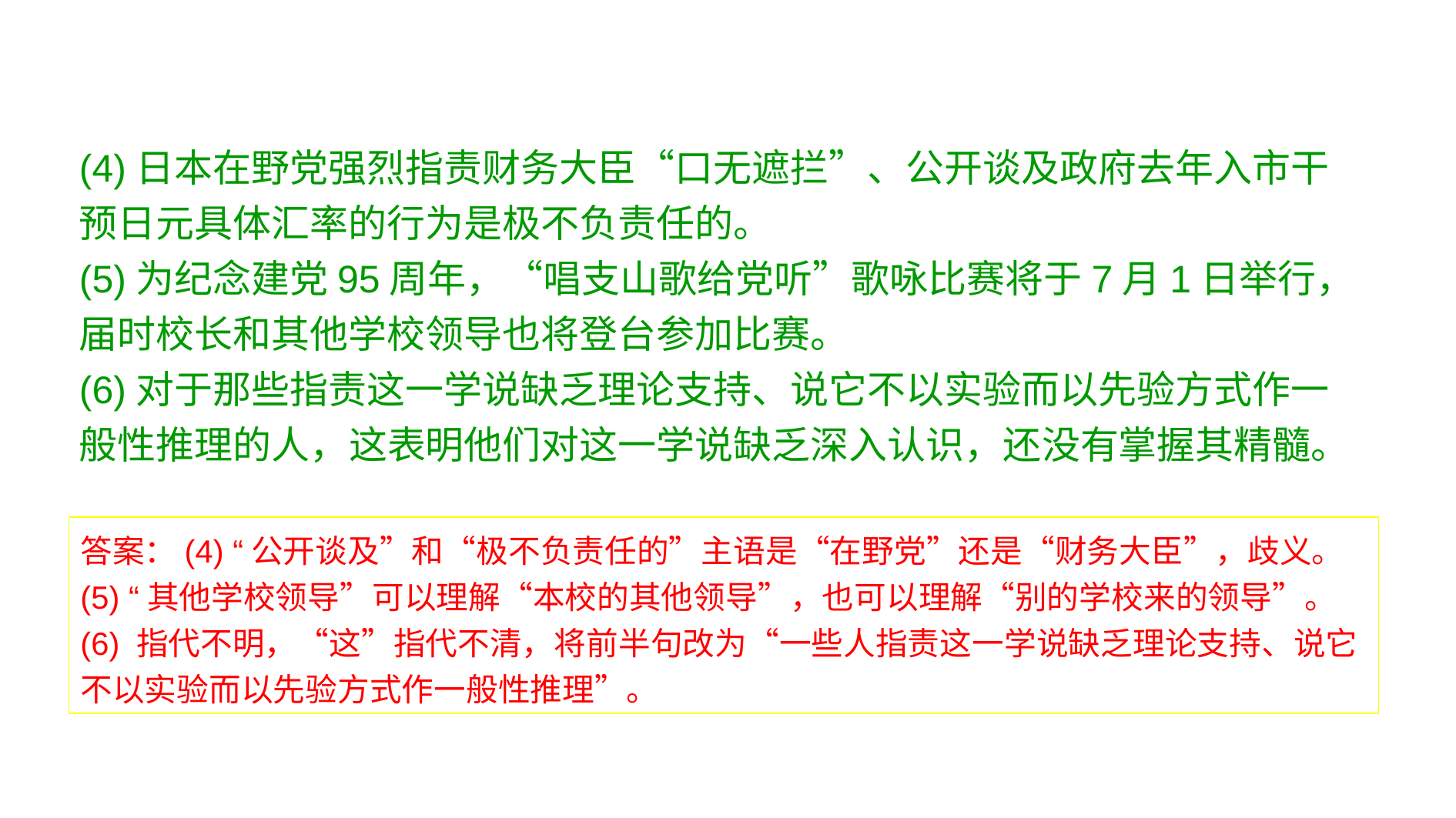

(4)日本在野党强烈指责财务大臣“口无遮拦”、公开谈及政府去年入市干预日元具体汇率的行为是极不负责任的。
(5)为纪念建党95周年，“唱支山歌给党听”歌咏比赛将于7月1日举行，届时校长和其他学校领导也将登台参加比赛。
(6)对于那些指责这一学说缺乏理论支持、说它不以实验而以先验方式作一般性推理的人，这表明他们对这一学说缺乏深入认识，还没有掌握其精髓。
答案：(4) “公开谈及”和“极不负责任的”主语是“在野党”还是“财务大臣”，歧义。
(5) “其他学校领导”可以理解“本校的其他领导”，也可以理解“别的学校来的领导”。
(6) 指代不明，“这”指代不清，将前半句改为“一些人指责这一学说缺乏理论支持、说它不以实验而以先验方式作一般性推理”。